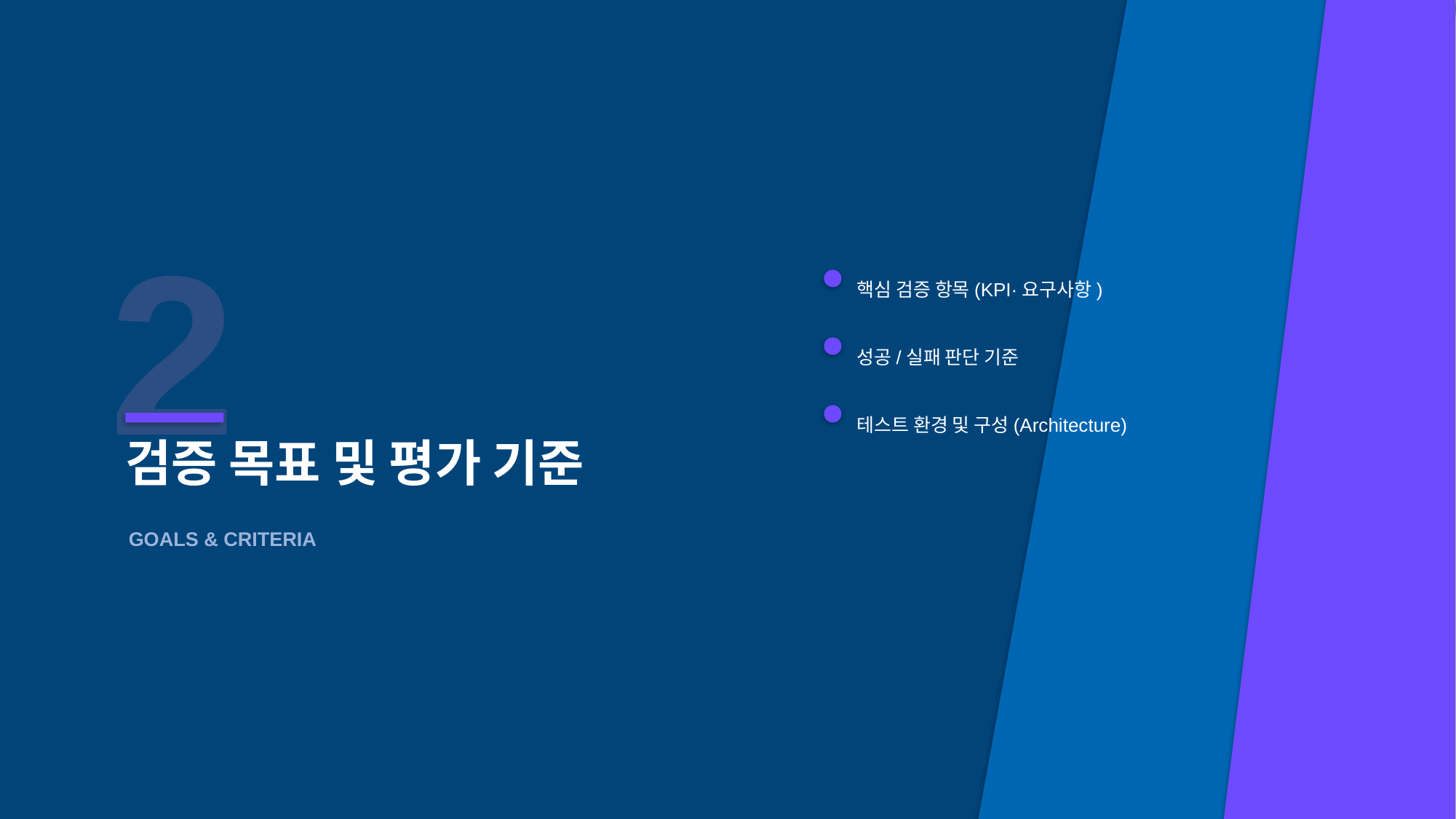

2
핵심 검증 항목(KPI·요구사항)

성공/실패 판단 기준

테스트 환경 및 구성(Architecture)

검증 목표 및 평가 기준
GOALS & CRITERIA